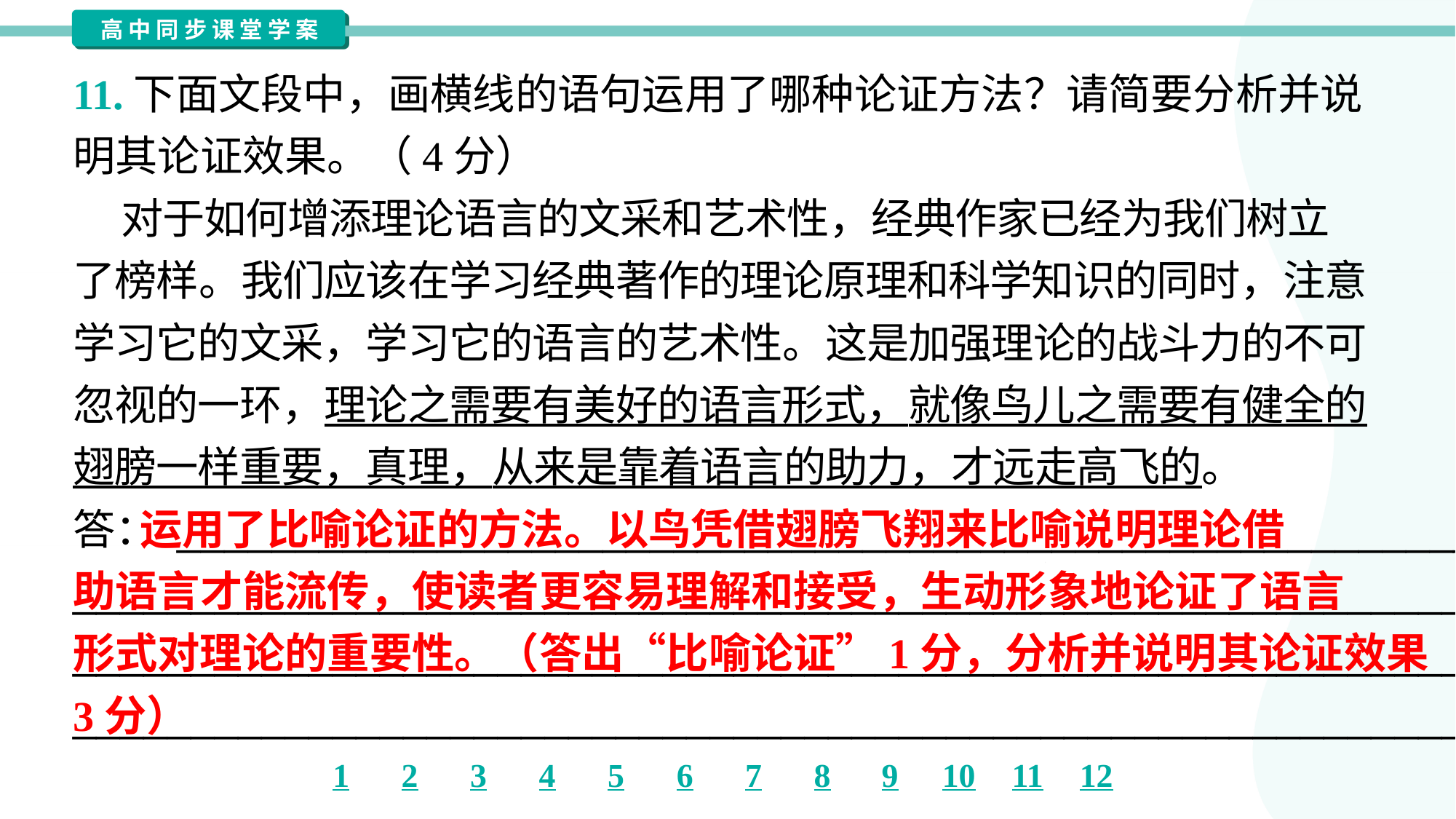

11.下面文段中，画横线的语句运用了哪种论证方法？请简要分析并说
明其论证效果。（4分）
    对于如何增添理论语言的文采和艺术性，经典作家已经为我们树立
了榜样。我们应该在学习经典著作的理论原理和科学知识的同时，注意
学习它的文采，学习它的语言的艺术性。这是加强理论的战斗力的不可
忽视的一环，理论之需要有美好的语言形式，就像鸟儿之需要有健全的
翅膀一样重要，真理，从来是靠着语言的助力，才远走高飞的。
答： ________________________________________________________
_____________________________________________________________
_____________________________________________________________
_____________________________________________________________
      运用了比喻论证的方法。以鸟凭借翅膀飞翔来比喻说明理论借
助语言才能流传，使读者更容易理解和接受，生动形象地论证了语言
形式对理论的重要性。（答出“比喻论证”1分，分析并说明其论证效果
3分）